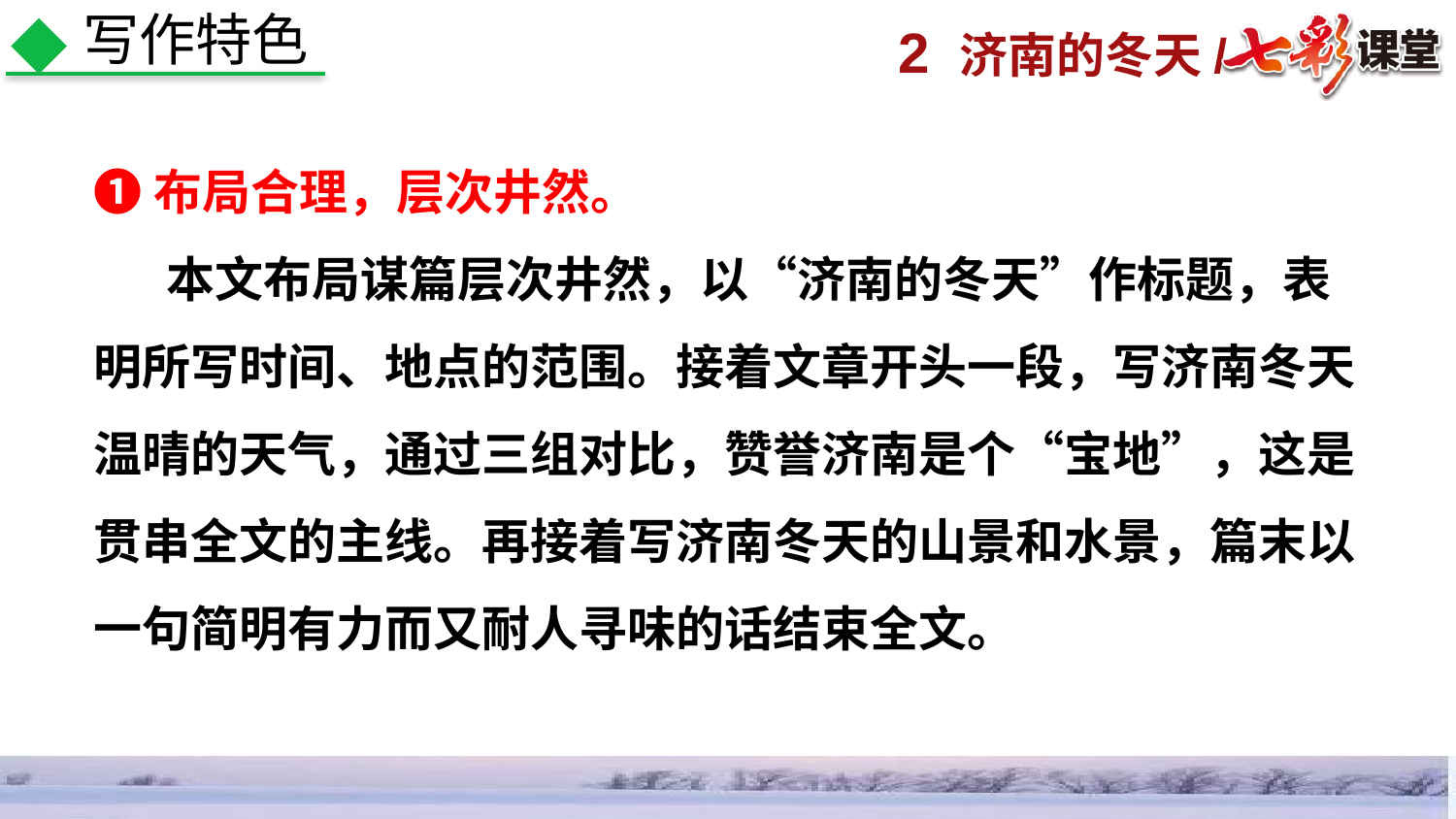

写作特色

❶布局合理，层次井然。
本文布局谋篇层次井然，以“济南的冬天”作标题，表明所写时间、地点的范围。接着文章开头一段，写济南冬天温晴的天气，通过三组对比，赞誉济南是个“宝地”，这是贯串全文的主线。再接着写济南冬天的山景和水景，篇末以一句简明有力而又耐人寻味的话结束全文。